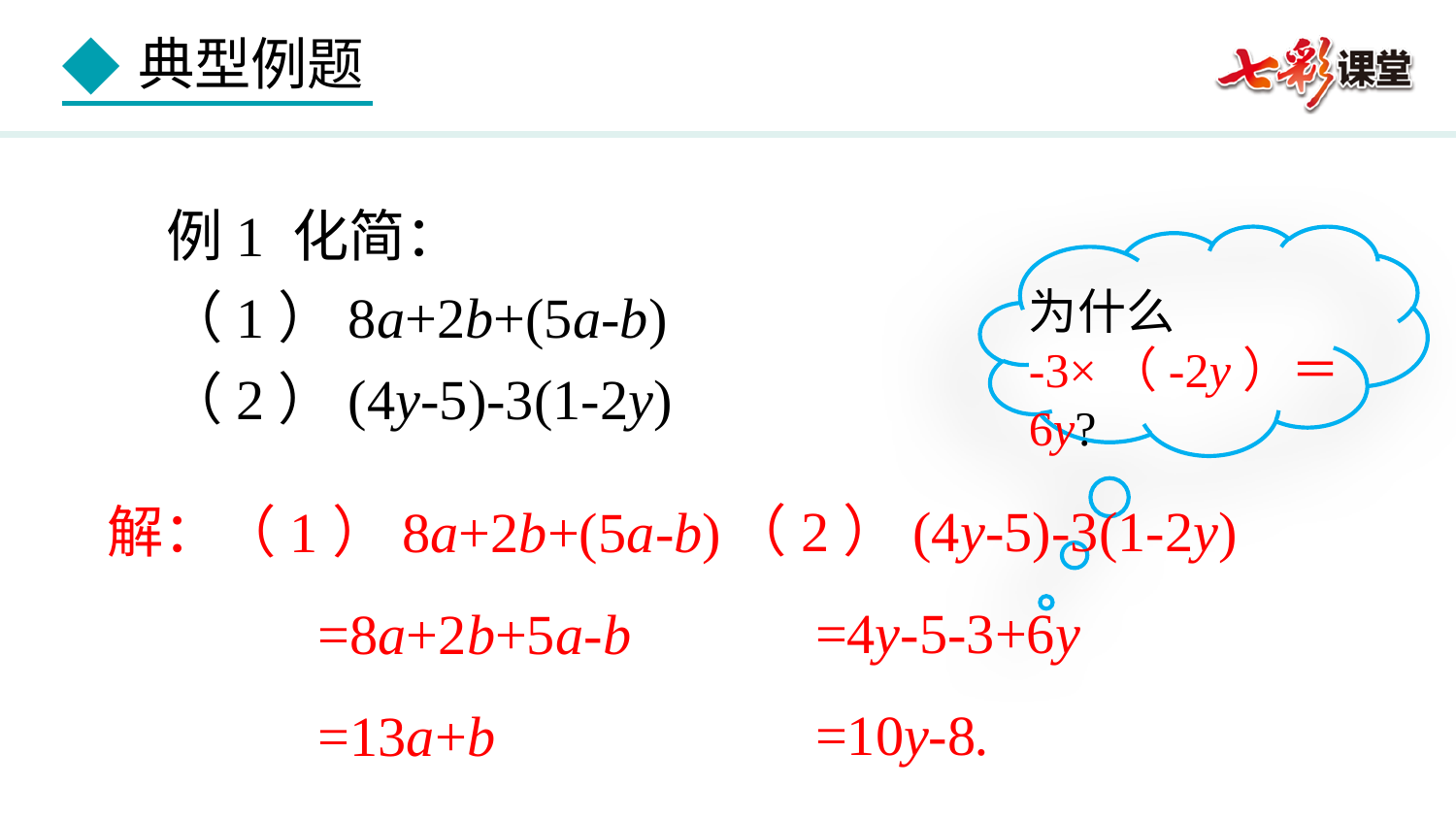

例1 化简：
（1）8a+2b+(5a-b)
（2）(4y-5)-3(1-2y)

为什么
-3×（-2y）＝6y?
（2）(4y-5)-3(1-2y)
      =4y-5-3+6y
      =10y-8.
解：（1）8a+2b+(5a-b)
               =8a+2b+5a-b
               =13a+b